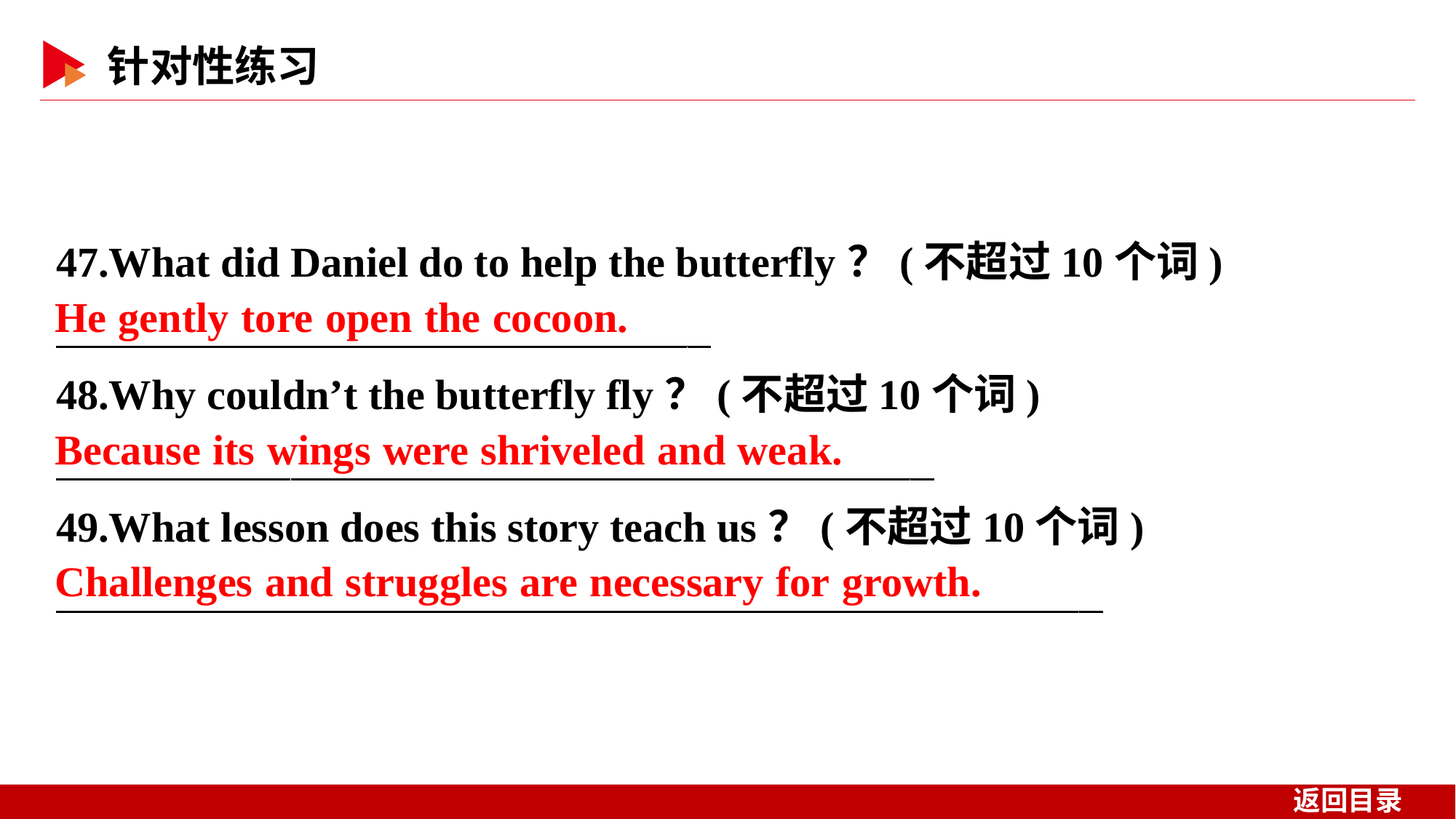

47.What did Daniel do to help the butterfly？(不超过10个词)
                                                           _
48.Why couldn’t the butterfly fly？(不超过10个词)
                                                                                _
49.What lesson does this story teach us？(不超过10个词)
                                                                                                _
He gently tore open the cocoon.
Because its wings were shriveled and weak.
Challenges and struggles are necessary for growth.